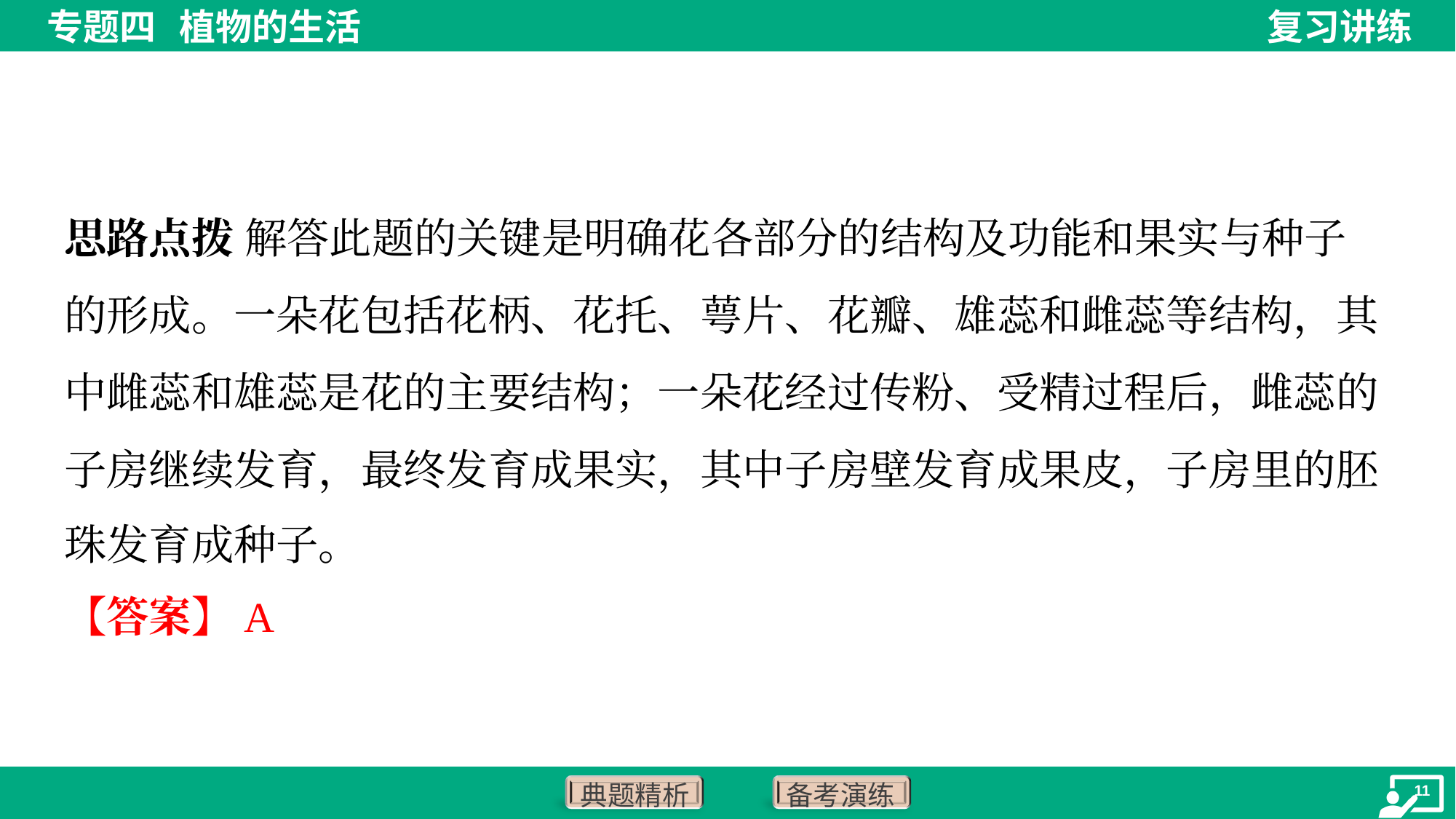

思路点拨 解答此题的关键是明确花各部分的结构及功能和果实与种子
的形成。一朵花包括花柄、花托、萼片、花瓣、雄蕊和雌蕊等结构，其
中雌蕊和雄蕊是花的主要结构；一朵花经过传粉、受精过程后，雌蕊的
子房继续发育，最终发育成果实，其中子房壁发育成果皮，子房里的胚
珠发育成种子。
【答案】A